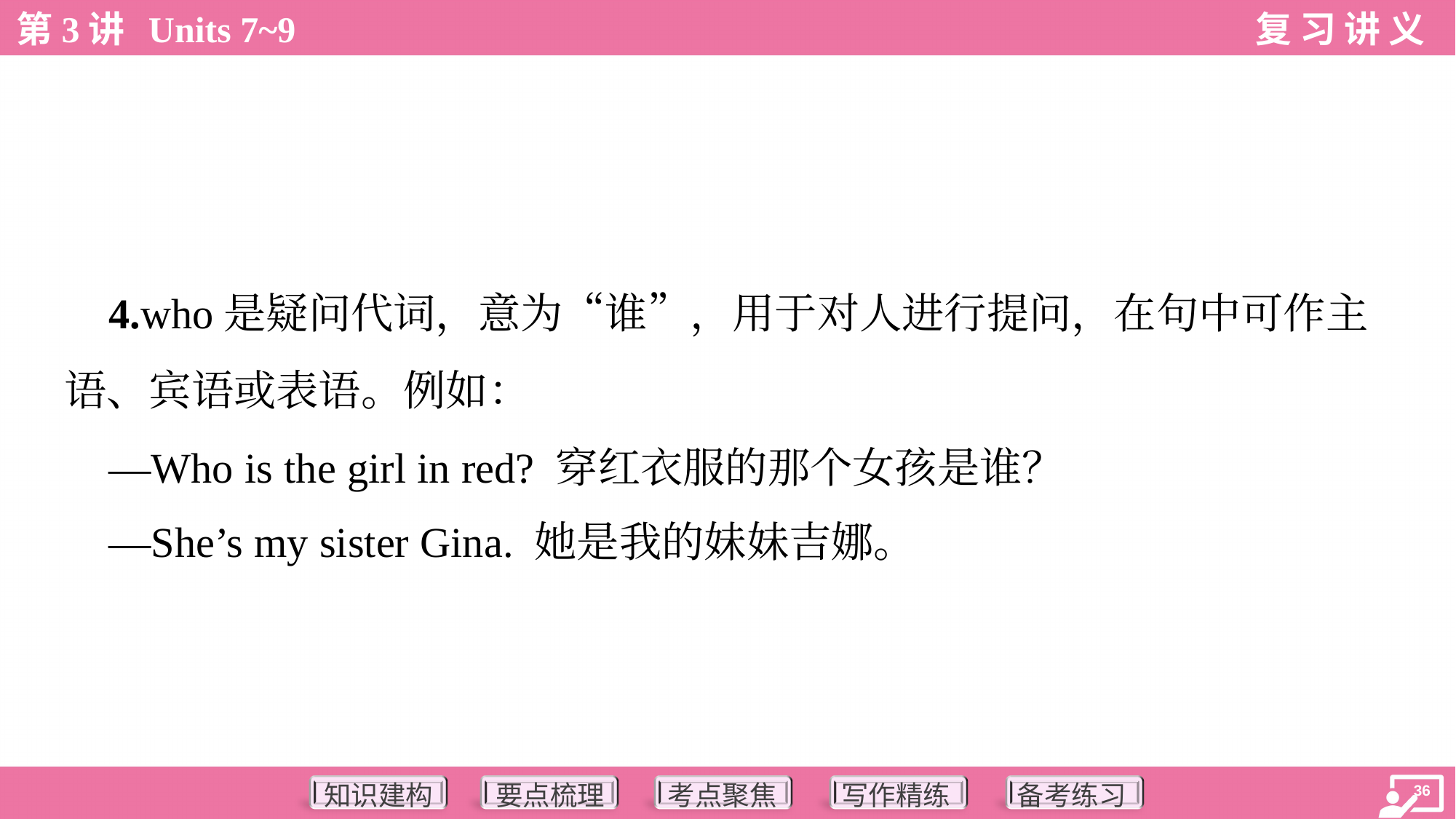

4.who是疑问代词，意为“谁”，用于对人进行提问，在句中可作主
语、宾语或表语。例如：
    —Who is the girl in red? 穿红衣服的那个女孩是谁？
    —She’s my sister Gina. 她是我的妹妹吉娜。